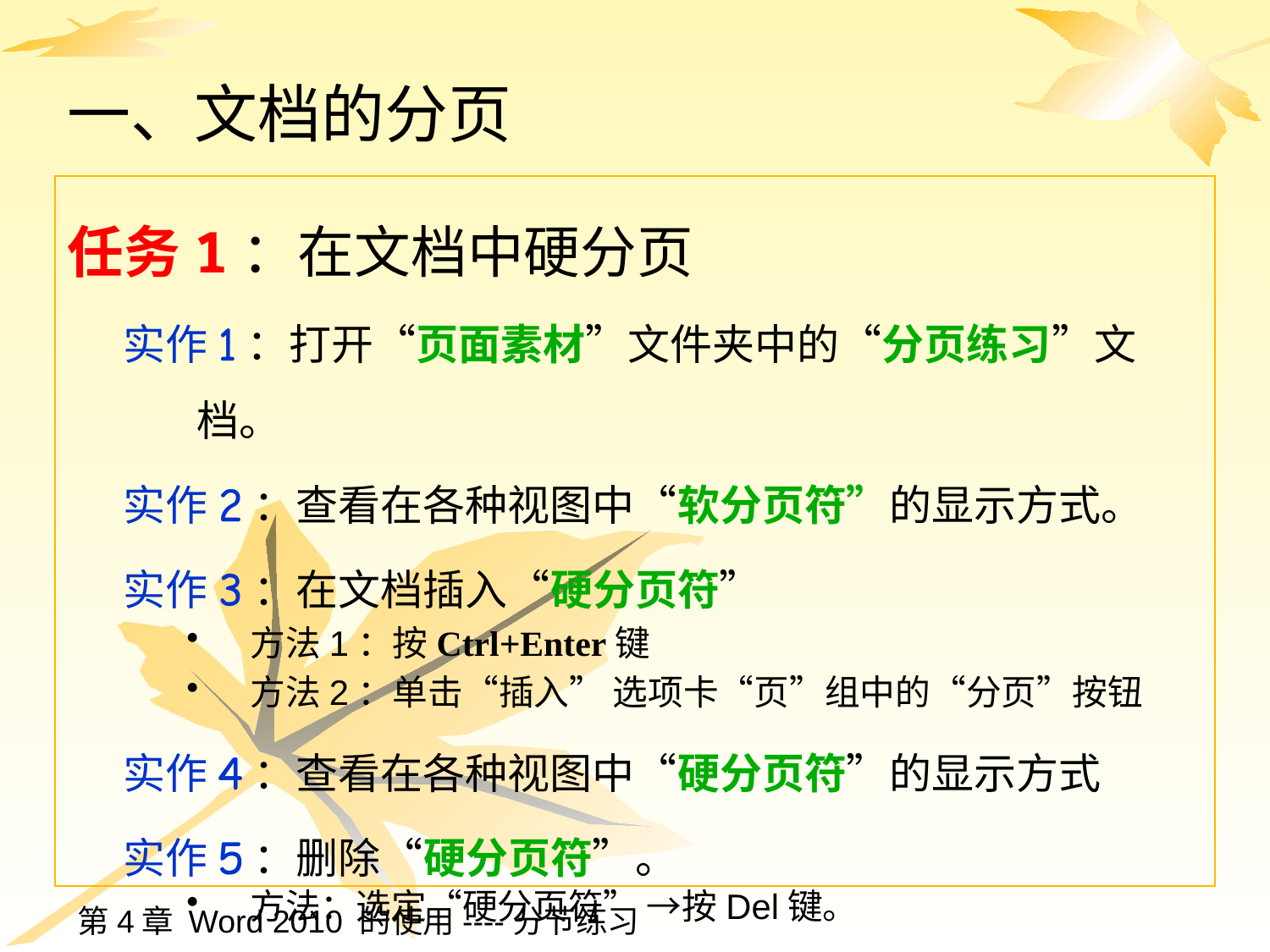

# 一、文档的分页
任务1：在文档中硬分页
实作1：打开“页面素材”文件夹中的“分页练习”文档。
实作2：查看在各种视图中“软分页符”的显示方式。
实作3：在文档插入“硬分页符”
方法1：按Ctrl+Enter键
方法2：单击“插入” 选项卡“页”组中的“分页”按钮
实作4：查看在各种视图中“硬分页符”的显示方式
实作5：删除“硬分页符”。
方法：选定“硬分页符” →按Del键。